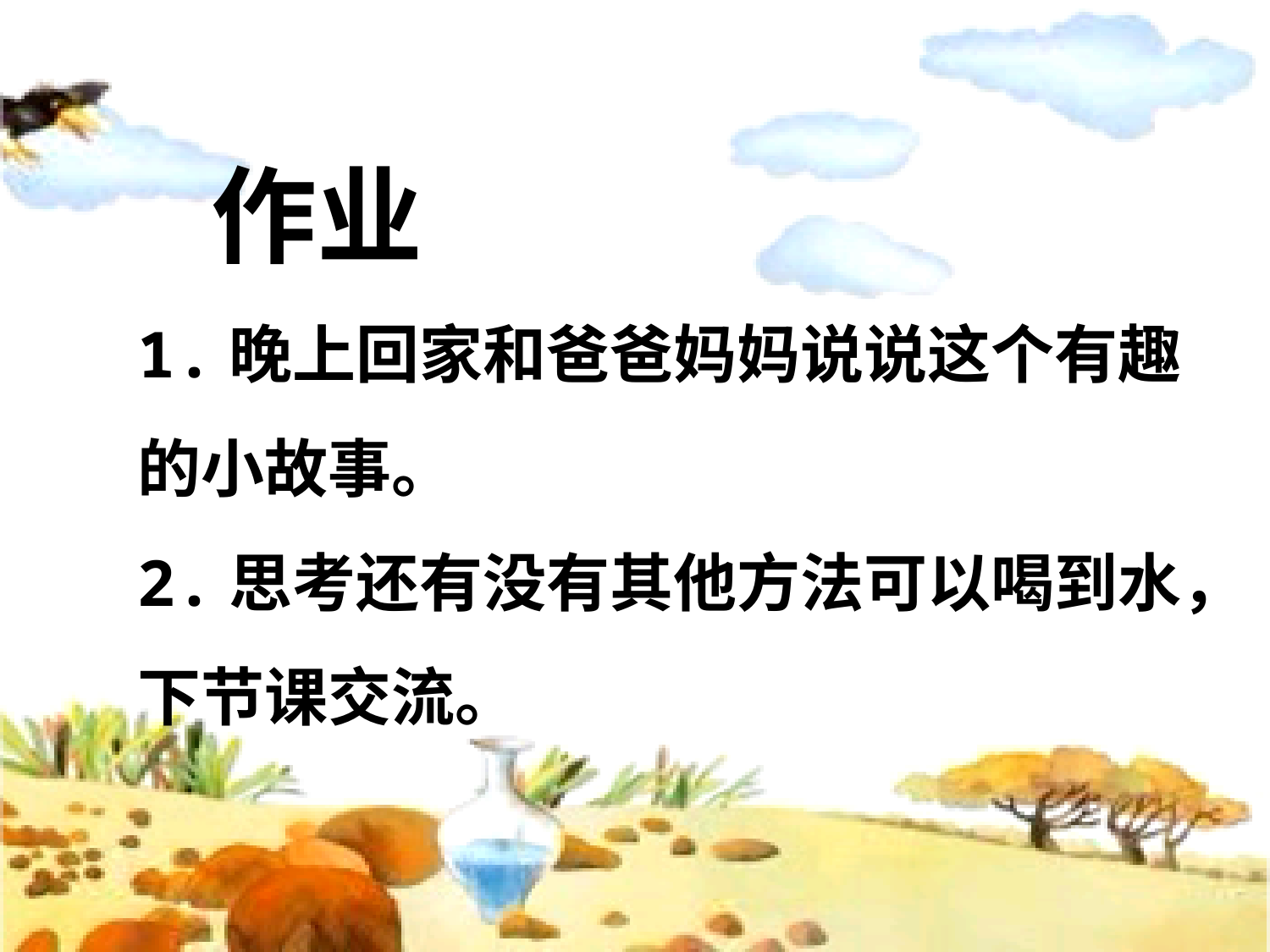

作业
1.晚上回家和爸爸妈妈说说这个有趣的小故事。
2.思考还有没有其他方法可以喝到水，下节课交流。